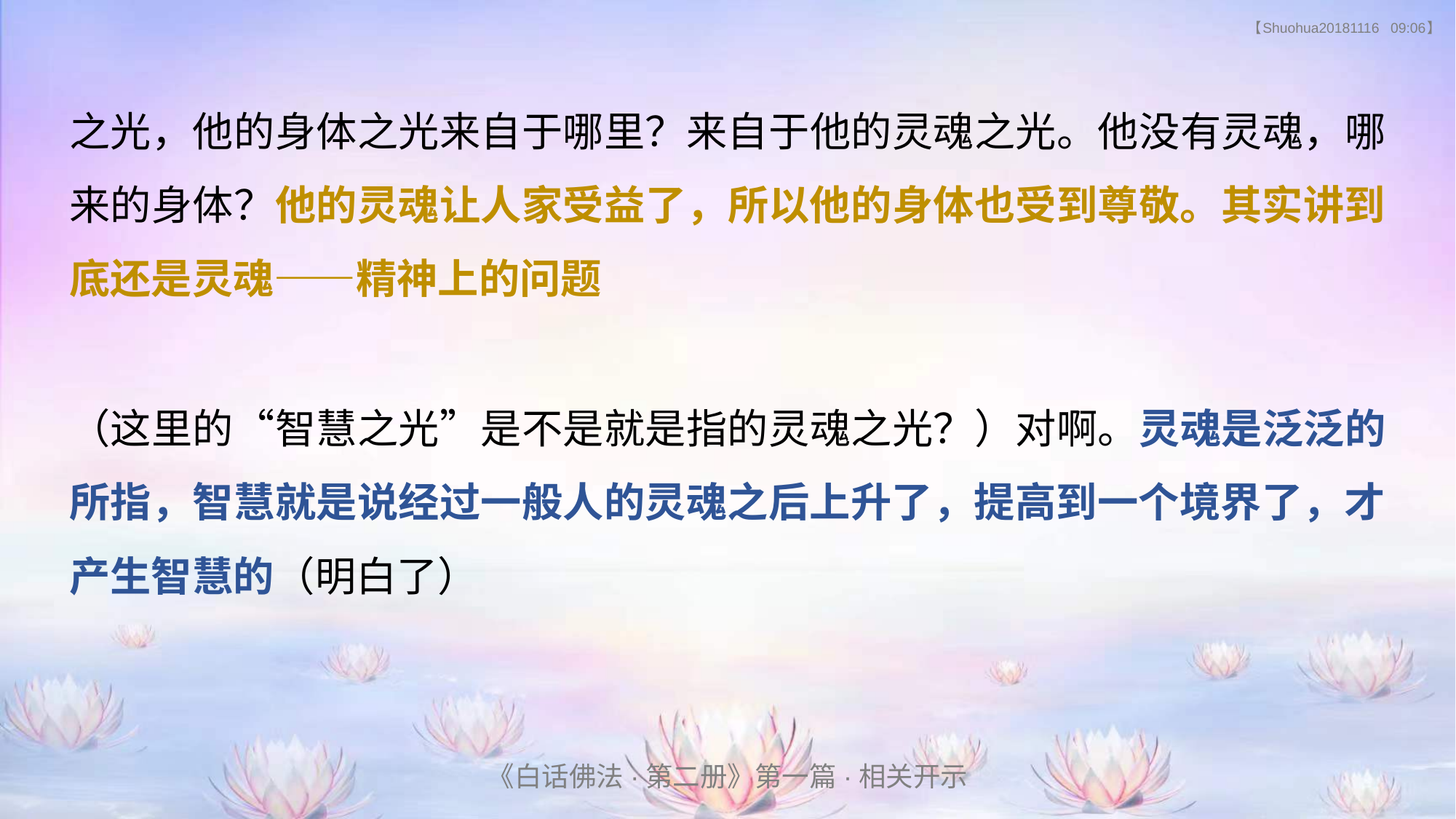

# 【Shuohua20181116   09:06】

之光，他的身体之光来自于哪里？来自于他的灵魂之光。他没有灵魂，哪来的身体？他的灵魂让人家受益了，所以他的身体也受到尊敬。其实讲到底还是灵魂——精神上的问题

（这里的“智慧之光”是不是就是指的灵魂之光？）对啊。灵魂是泛泛的所指，智慧就是说经过一般人的灵魂之后上升了，提高到一个境界了，才产生智慧的（明白了）

《白话佛法·第二册》第一篇·相关开示